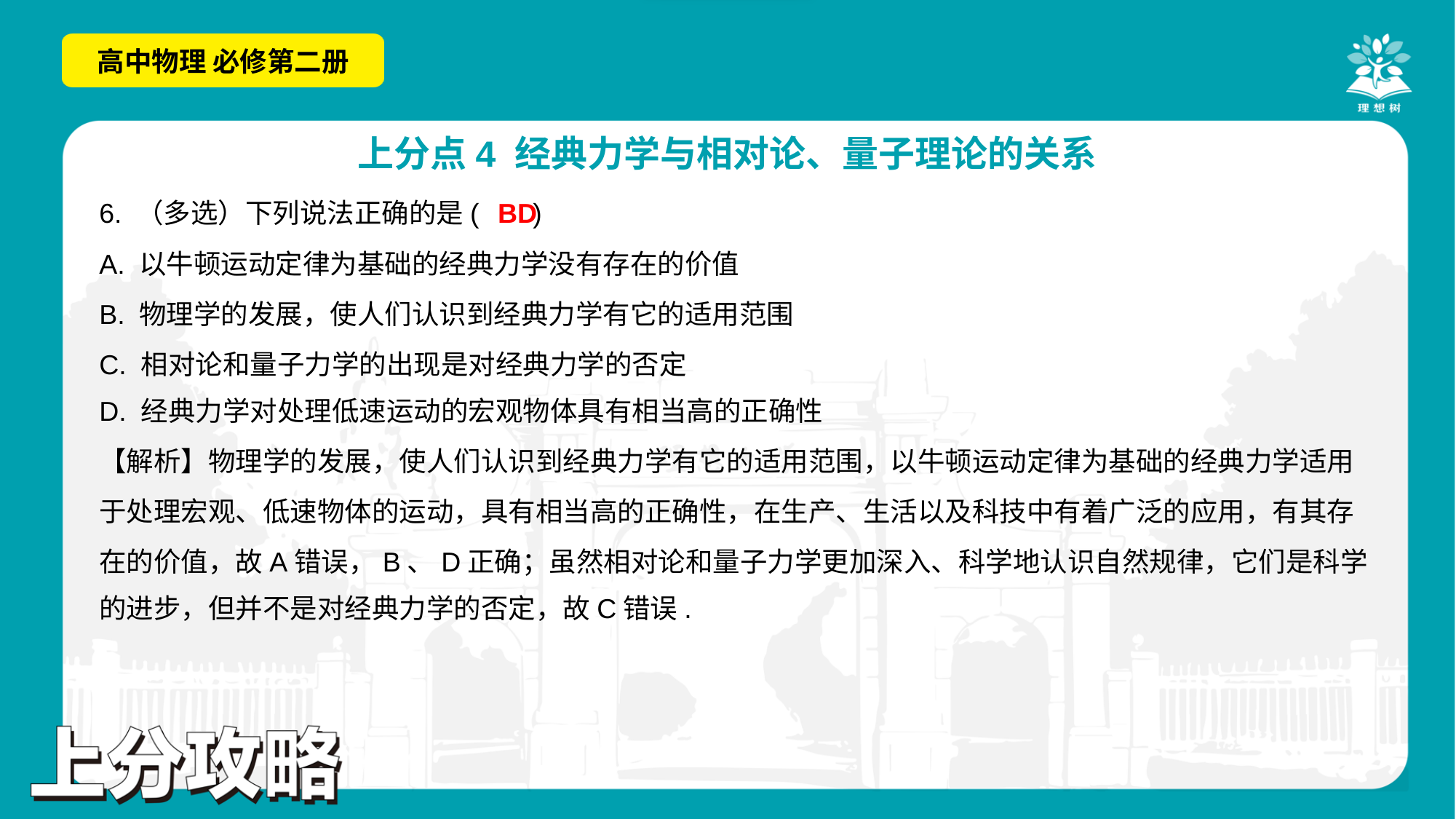

BD
6. （多选）下列说法正确的是(       )
A. 以牛顿运动定律为基础的经典力学没有存在的价值
B. 物理学的发展，使人们认识到经典力学有它的适用范围
C. 相对论和量子力学的出现是对经典力学的否定
D. 经典力学对处理低速运动的宏观物体具有相当高的正确性
【解析】物理学的发展，使人们认识到经典力学有它的适用范围，以牛顿运动定律为基础的经典力学适用
于处理宏观、低速物体的运动，具有相当高的正确性，在生产、生活以及科技中有着广泛的应用，有其存
在的价值，故A错误，B、D正确；虽然相对论和量子力学更加深入、科学地认识自然规律，它们是科学
的进步，但并不是对经典力学的否定，故C错误.